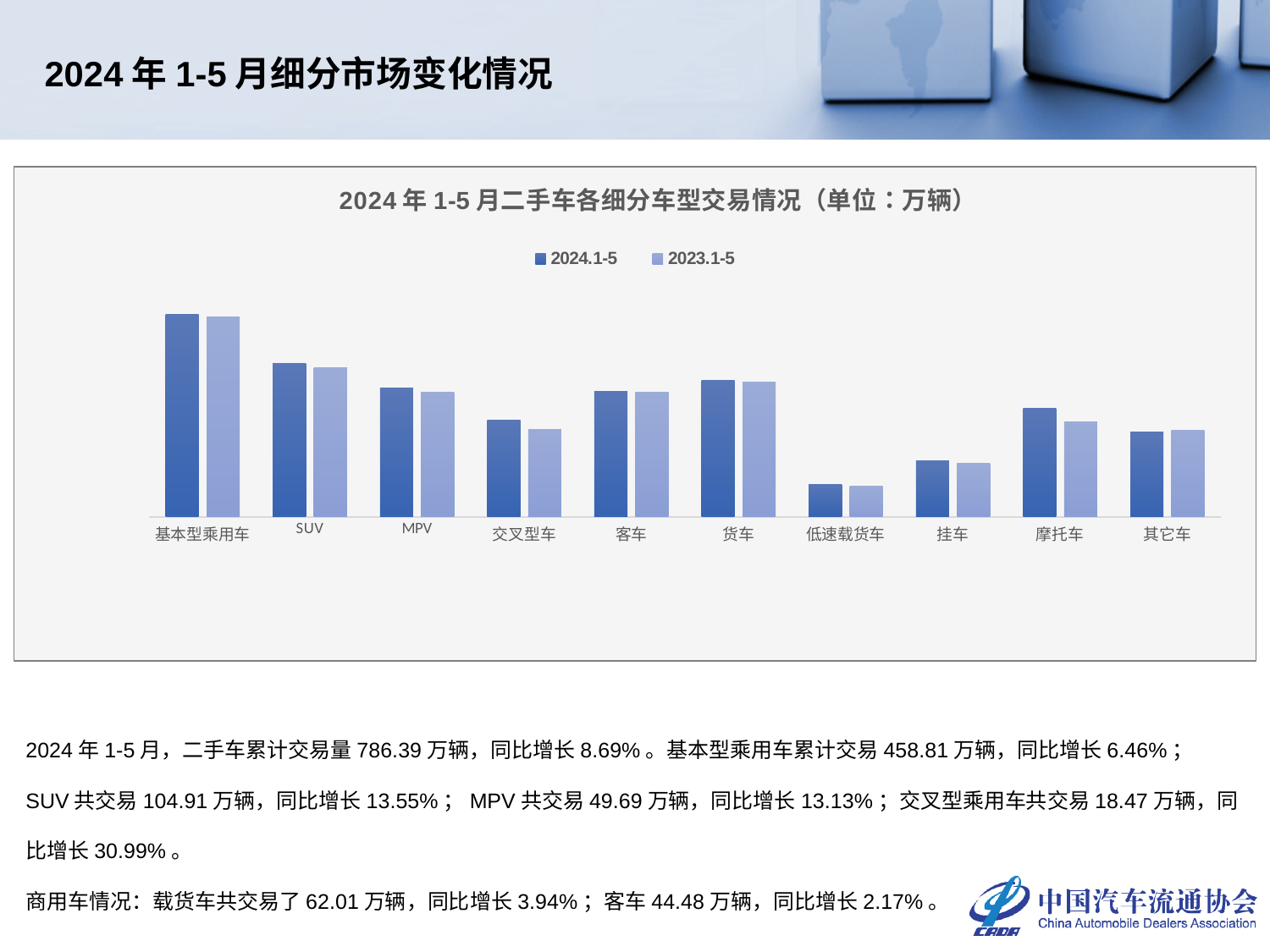

2024年1-5月细分市场变化情况

### Chart: 2024年1-5月二手车各细分车型交易情况（单位：万辆）

| Category | 2024.1-5 | 2023.1-5 |
|---|---|---|
| 基本型乘用车 | 458.8055 | 430.9568 |
| SUV | 104.9055 | 92.3831 |
| MPV | 49.69 | 43.9223 |
| 交叉型车 | 18.4704 | 14.1007 |
| 客车 | 44.4828 | 43.5376 |
| 货车 | 62.006 | 59.6566 |
| 低速载货车 | 2.6985 | 2.5414 |
| 挂车 | 5.4787 | 4.9968 |
| 摩托车 | 26.9566 | 17.7246 |
| 其它车 | 12.8959 | 13.7071 |
2024年1-5月，二手车累计交易量786.39万辆，同比增长8.69%。基本型乘用车累计交易458.81万辆，同比增长6.46%；SUV共交易104.91万辆，同比增长13.55%；MPV共交易49.69万辆，同比增长13.13%；交叉型乘用车共交易18.47万辆，同比增长30.99%。
商用车情况：载货车共交易了62.01万辆，同比增长3.94%；客车44.48万辆，同比增长2.17%。